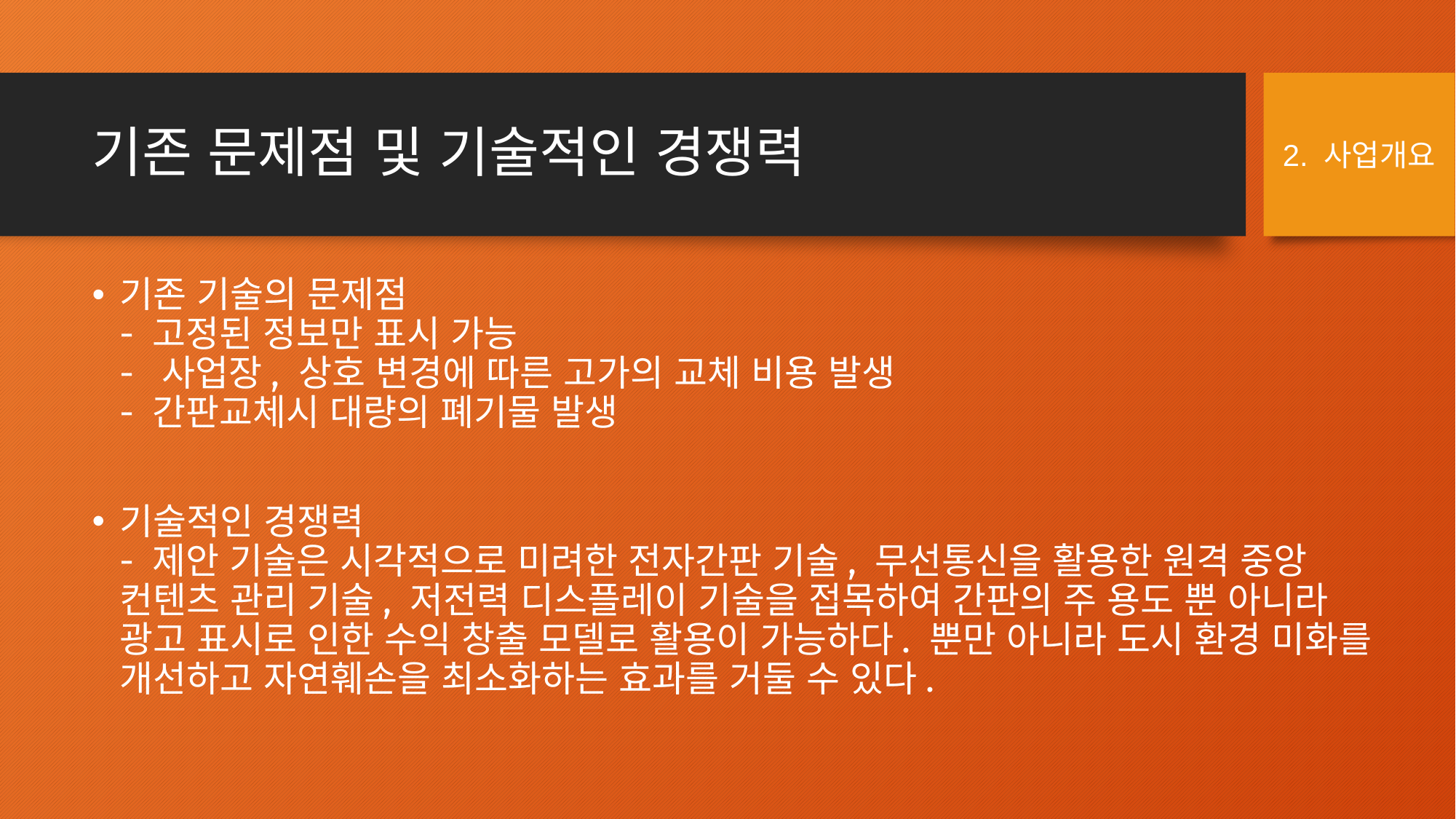

# 기존 문제점 및 기술적인 경쟁력
2. 사업개요
기존 기술의 문제점
- 고정된 정보만 표시 가능
-  사업장, 상호 변경에 따른 고가의 교체 비용 발생
- 간판교체시 대량의 폐기물 발생

기술적인 경쟁력
- 제안 기술은 시각적으로 미려한 전자간판 기술, 무선통신을 활용한 원격 중앙 컨텐츠 관리 기술, 저전력 디스플레이 기술을 접목하여 간판의 주 용도 뿐 아니라 광고 표시로 인한 수익 창출 모델로 활용이 가능하다. 뿐만 아니라 도시 환경 미화를 개선하고 자연훼손을 최소화하는 효과를 거둘 수 있다.